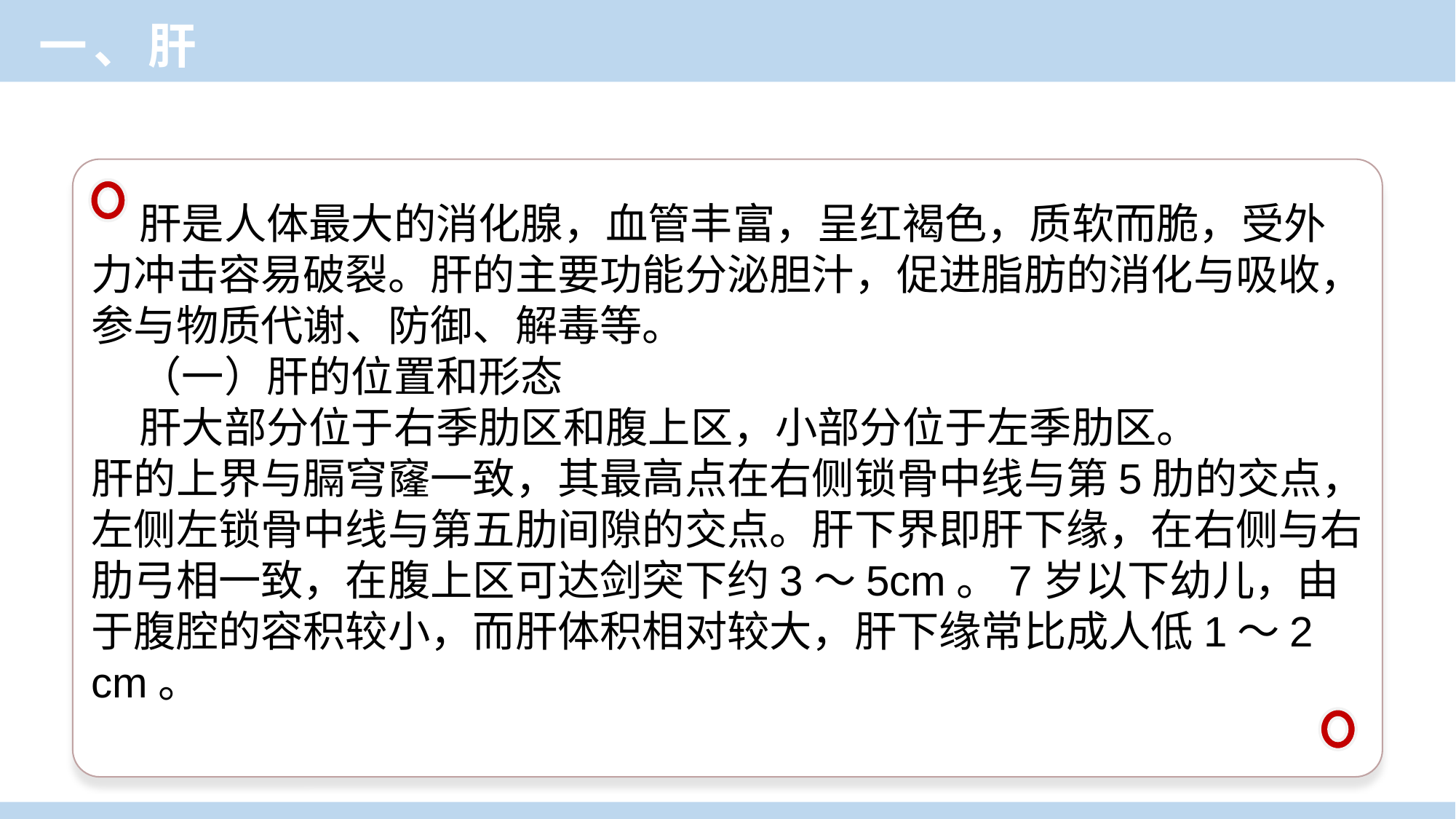

一、肝
    肝是人体最大的消化腺，血管丰富，呈红褐色，质软而脆，受外力冲击容易破裂。肝的主要功能分泌胆汁，促进脂肪的消化与吸收，参与物质代谢、防御、解毒等。
    （一）肝的位置和形态
    肝大部分位于右季肋区和腹上区，小部分位于左季肋区。
肝的上界与膈穹窿一致，其最高点在右侧锁骨中线与第5肋的交点，左侧左锁骨中线与第五肋间隙的交点。肝下界即肝下缘，在右侧与右肋弓相一致，在腹上区可达剑突下约3～5cm。7岁以下幼儿，由于腹腔的容积较小，而肝体积相对较大，肝下缘常比成人低1～2 cm。